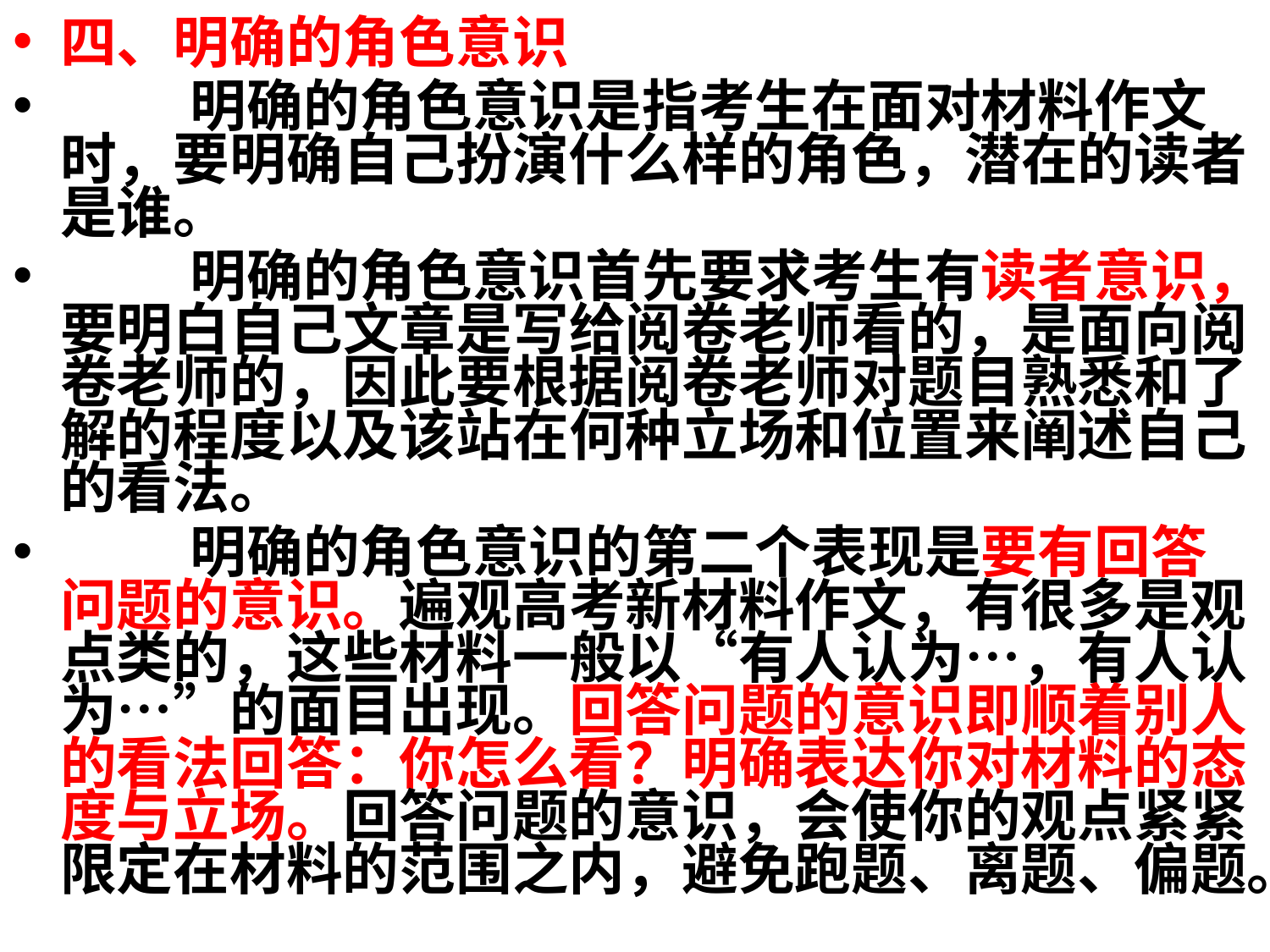

四、明确的角色意识
         明确的角色意识是指考生在面对材料作文时，要明确自己扮演什么样的角色，潜在的读者是谁。
         明确的角色意识首先要求考生有读者意识，要明白自己文章是写给阅卷老师看的，是面向阅卷老师的，因此要根据阅卷老师对题目熟悉和了解的程度以及该站在何种立场和位置来阐述自己的看法。
         明确的角色意识的第二个表现是要有回答问题的意识。遍观高考新材料作文，有很多是观点类的，这些材料一般以“有人认为…，有人认为…”的面目出现。回答问题的意识即顺着别人的看法回答：你怎么看？明确表达你对材料的态度与立场。回答问题的意识，会使你的观点紧紧限定在材料的范围之内，避免跑题、离题、偏题。